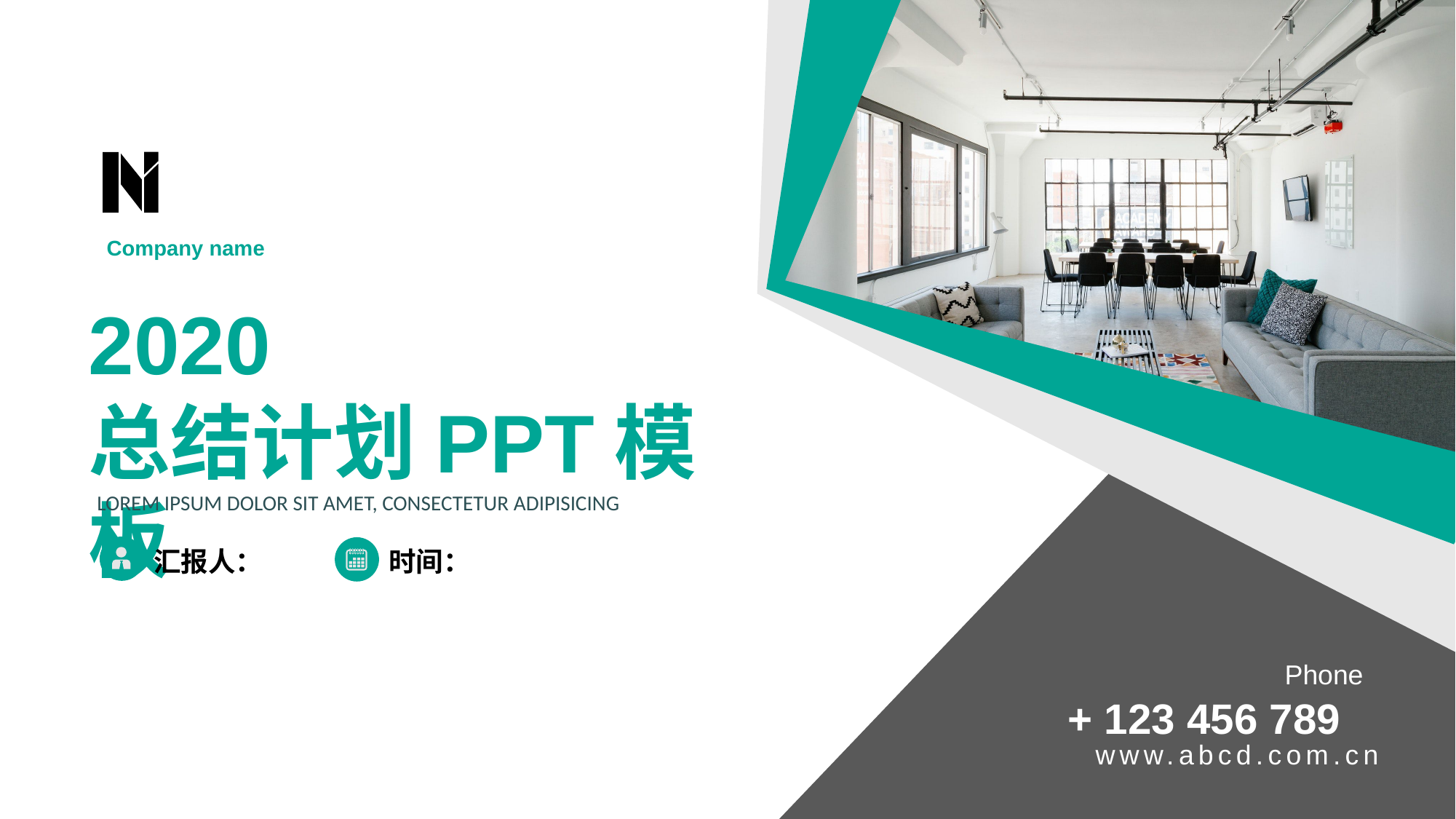

Company name
2020
总结计划PPT模板
LOREM IPSUM DOLOR SIT AMET, CONSECTETUR ADIPISICING

汇报人：
时间：

Phone
+ 123 456 789
www.abcd.com.cn